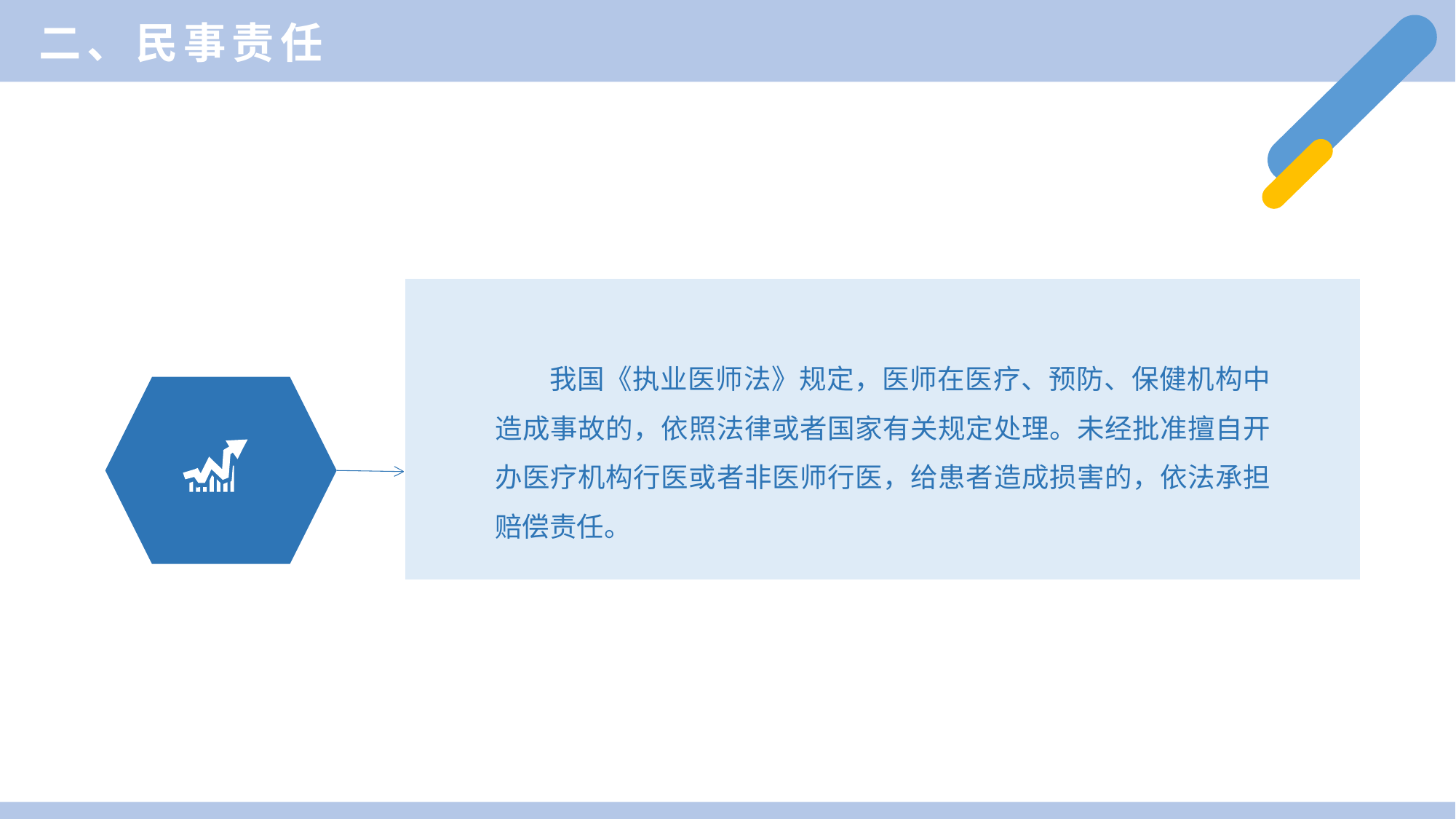

二、民事责任

我国《执业医师法》规定，医师在医疗、预防、保健机构中造成事故的，依照法律或者国家有关规定处理。未经批准擅自开办医疗机构行医或者非医师行医，给患者造成损害的，依法承担赔偿责任。